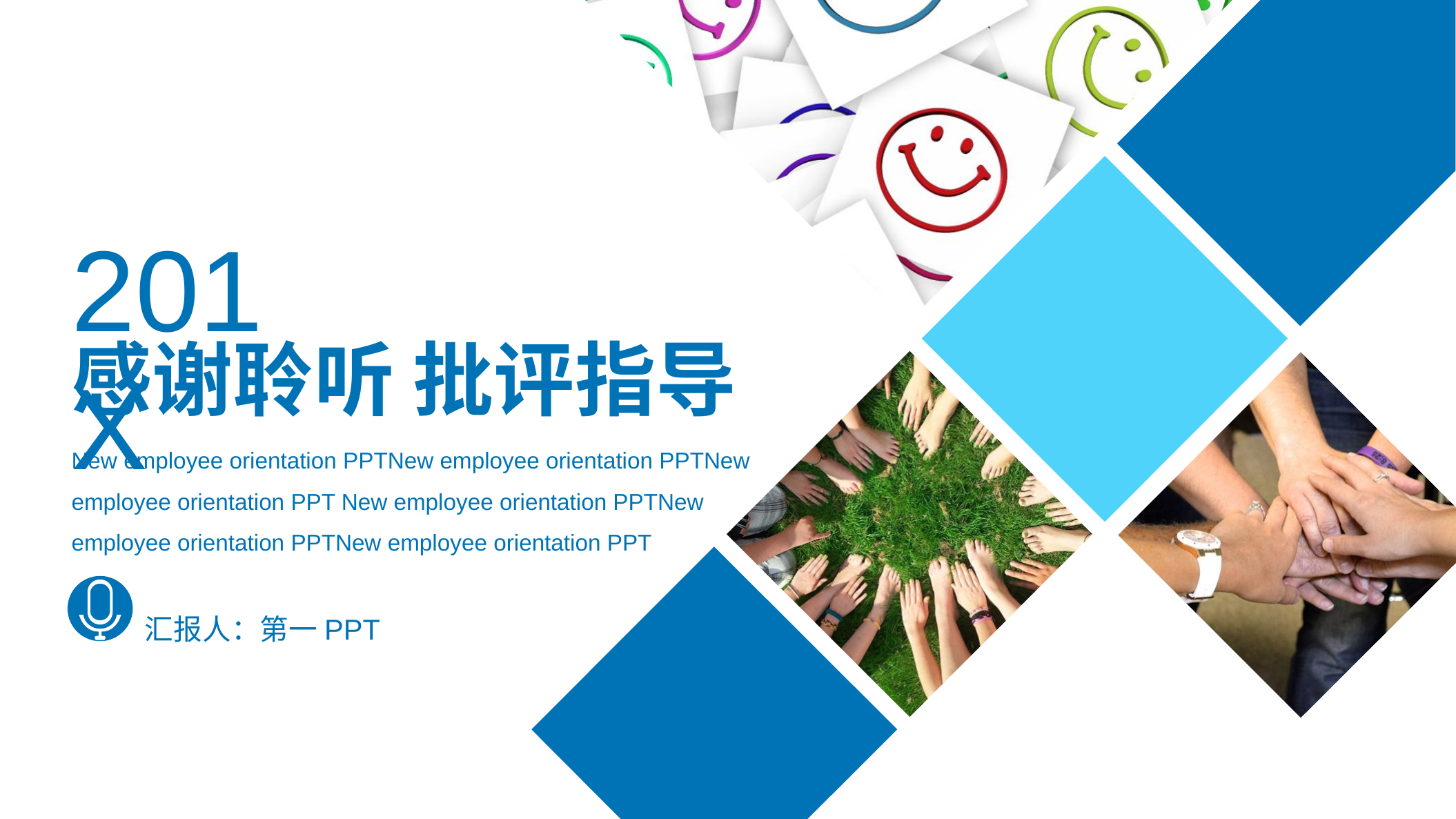

201X
感谢聆听 批评指导

New employee orientation PPTNew employee orientation PPTNew employee orientation PPT New employee orientation PPTNew employee orientation PPTNew employee orientation PPT

汇报人：第一PPT